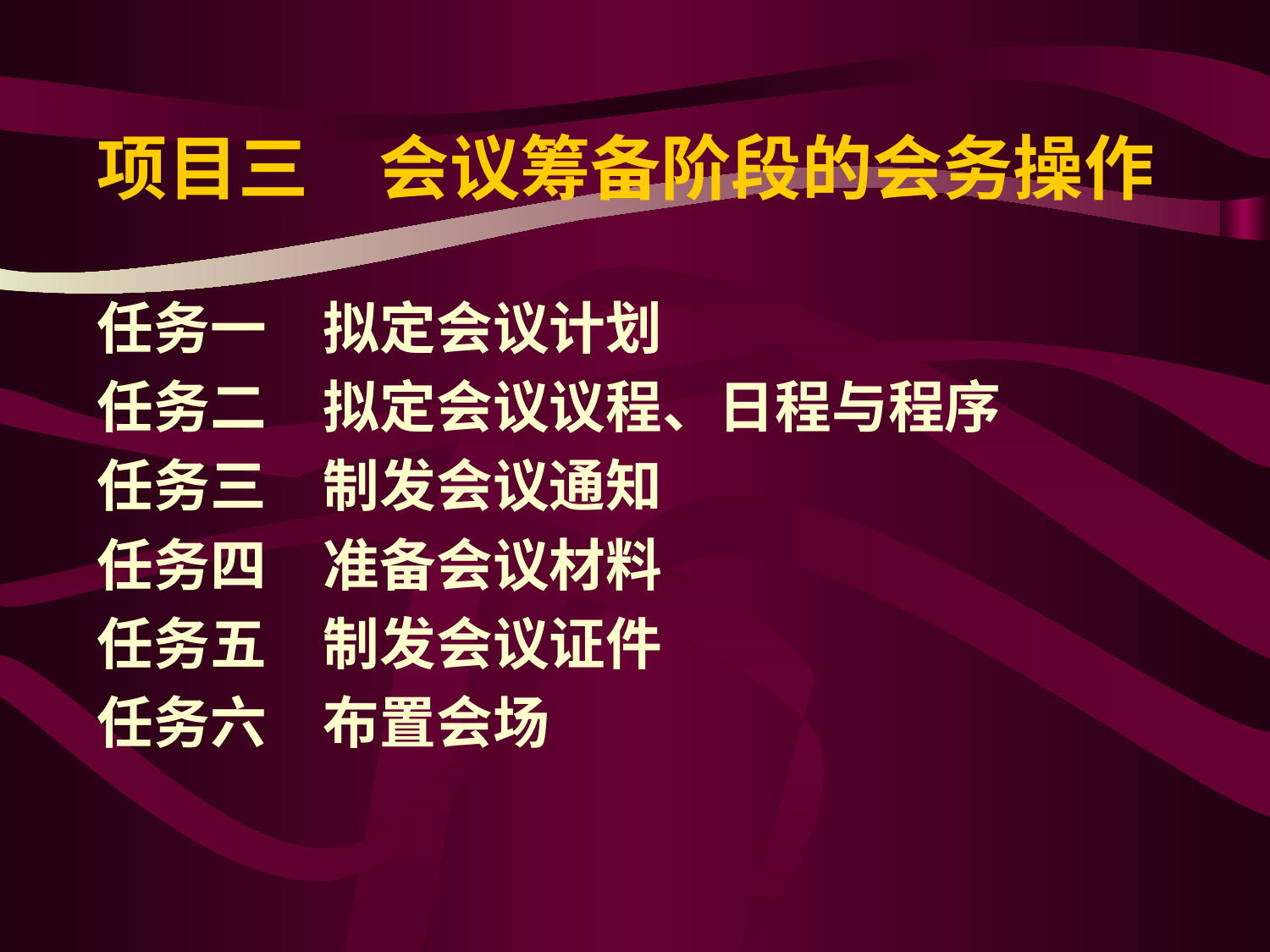

# 项目三　会议筹备阶段的会务操作
任务一　拟定会议计划
任务二　拟定会议议程、日程与程序
任务三　制发会议通知
任务四　准备会议材料
任务五　制发会议证件
任务六　布置会场